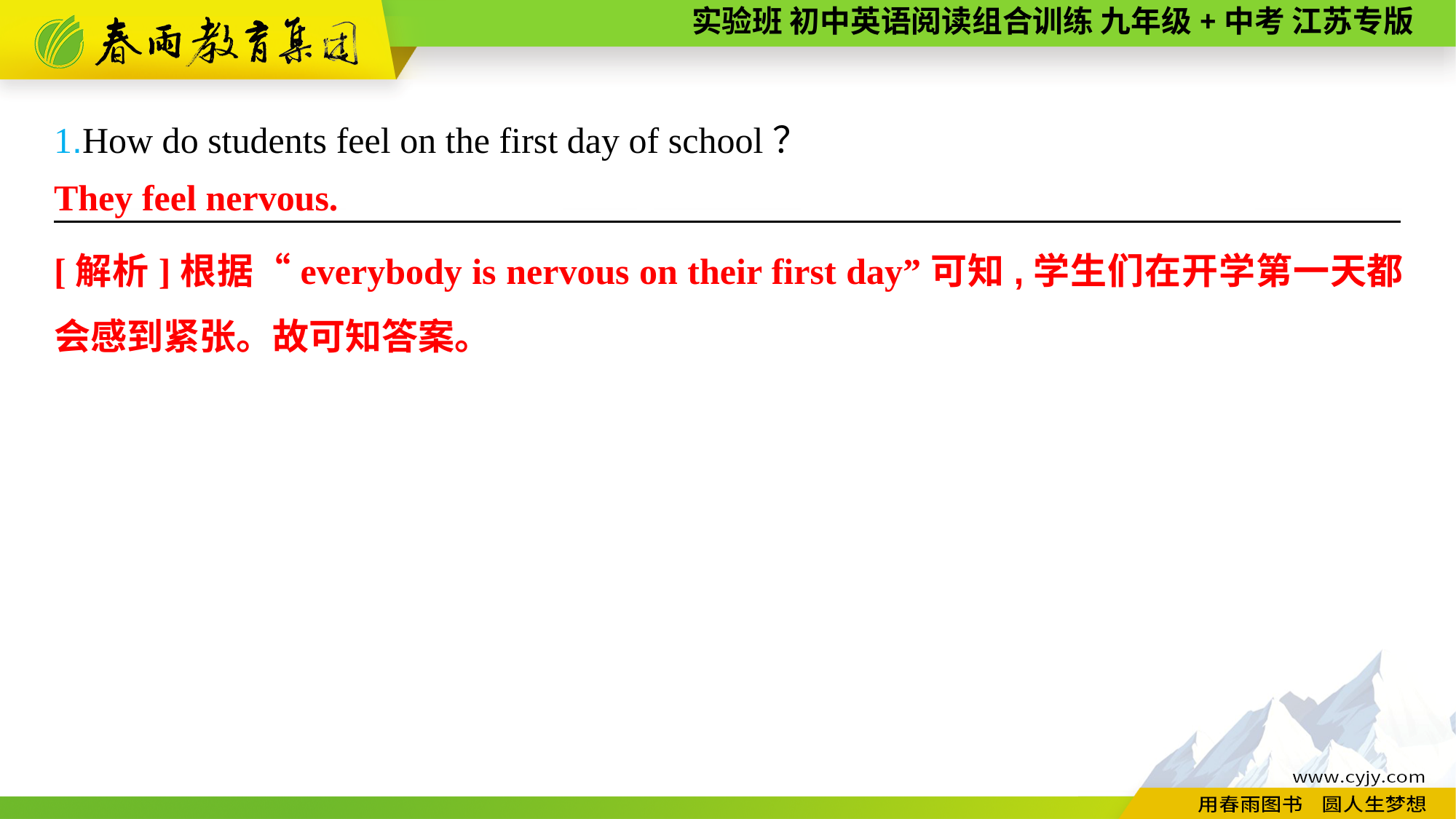

1.How do students feel on the first day of school？
————————                        ——  ————                                                  ————
They feel nervous.
[解析]根据“everybody is nervous on their first day”可知,学生们在开学第一天都会感到紧张。故可知答案。